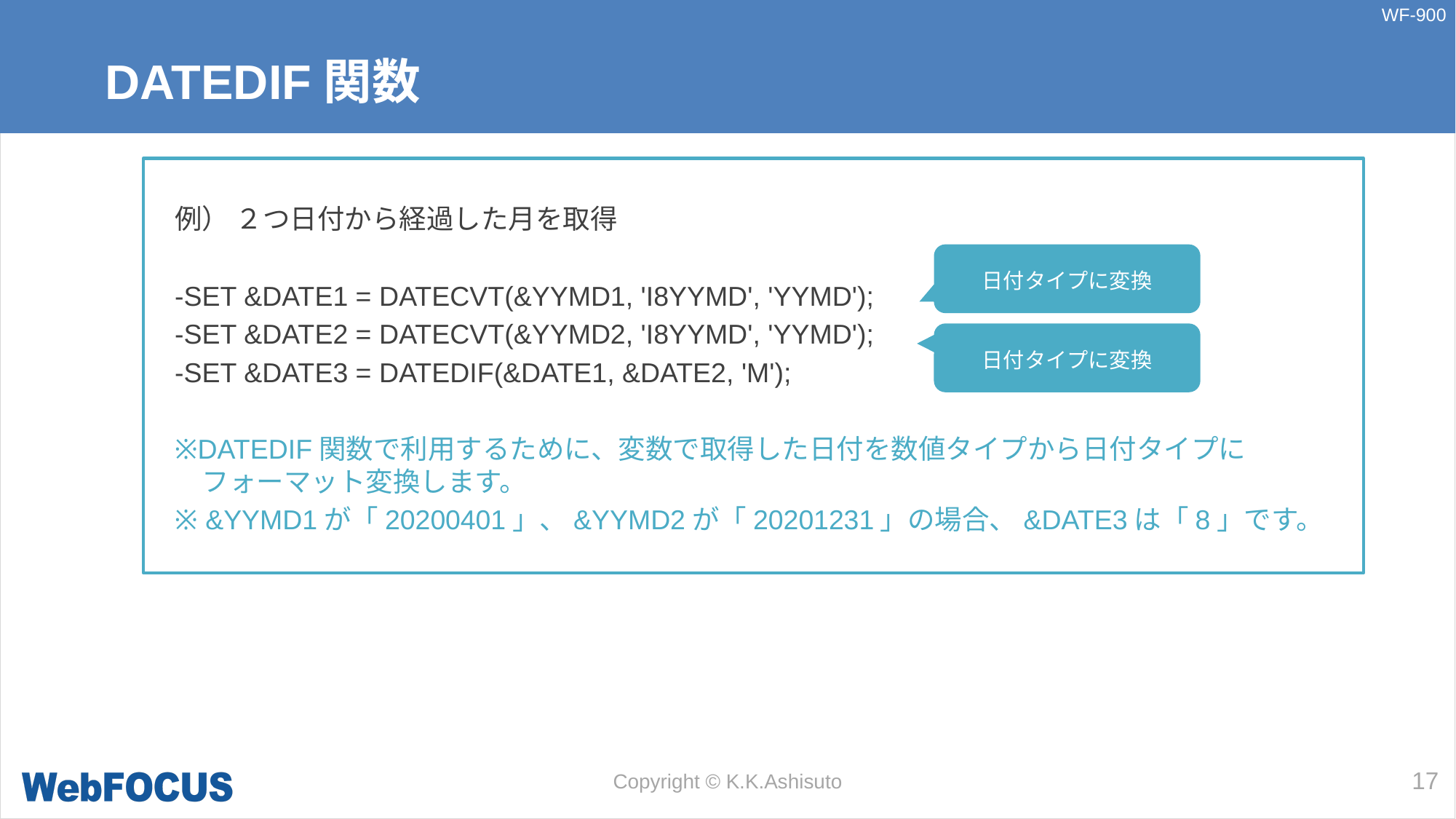

# DATEDIF関数

例） ２つ日付から経過した月を取得

-SET &DATE1 = DATECVT(&YYMD1, 'I8YYMD', 'YYMD');
-SET &DATE2 = DATECVT(&YYMD2, 'I8YYMD', 'YYMD');
-SET &DATE3 = DATEDIF(&DATE1, &DATE2, 'M');

※DATEDIF関数で利用するために、変数で取得した日付を数値タイプから日付タイプに
　フォーマット変換します。
※ &YYMD1が「20200401」、&YYMD2が「20201231」の場合、&DATE3は「8」です。

日付タイプに変換
日付タイプに変換